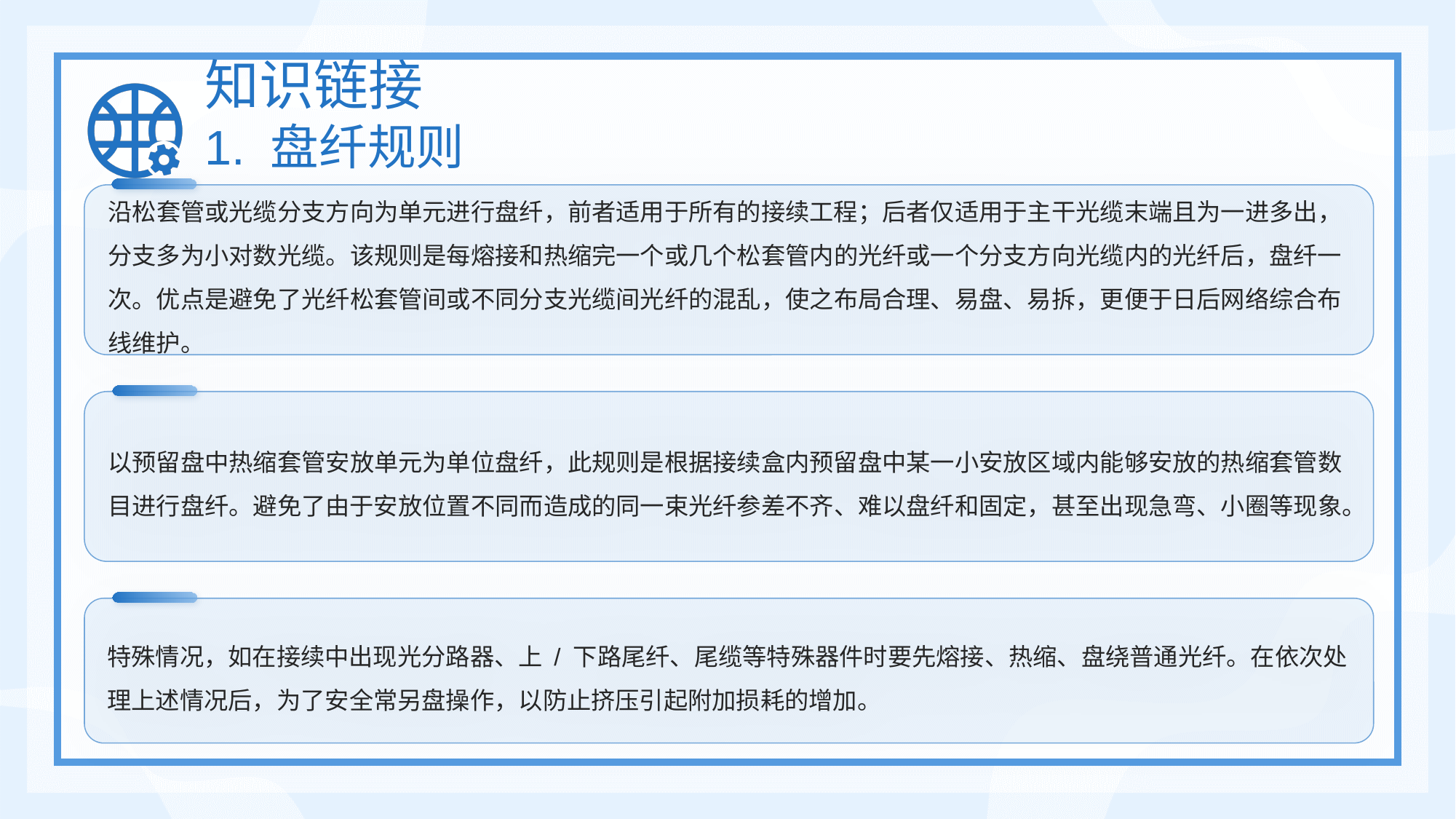

知识链接
1. 盘纤规则

沿松套管或光缆分支方向为单元进行盘纤，前者适用于所有的接续工程；后者仅适用于主干光缆末端且为一进多出，分支多为小对数光缆。该规则是每熔接和热缩完一个或几个松套管内的光纤或一个分支方向光缆内的光纤后，盘纤一次。优点是避免了光纤松套管间或不同分支光缆间光纤的混乱，使之布局合理、易盘、易拆，更便于日后网络综合布线维护。

以预留盘中热缩套管安放单元为单位盘纤，此规则是根据接续盒内预留盘中某一小安放区域内能够安放的热缩套管数目进行盘纤。避免了由于安放位置不同而造成的同一束光纤参差不齐、难以盘纤和固定，甚至出现急弯、小圈等现象。

特殊情况，如在接续中出现光分路器、上 / 下路尾纤、尾缆等特殊器件时要先熔接、热缩、盘绕普通光纤。在依次处理上述情况后，为了安全常另盘操作，以防止挤压引起附加损耗的增加。